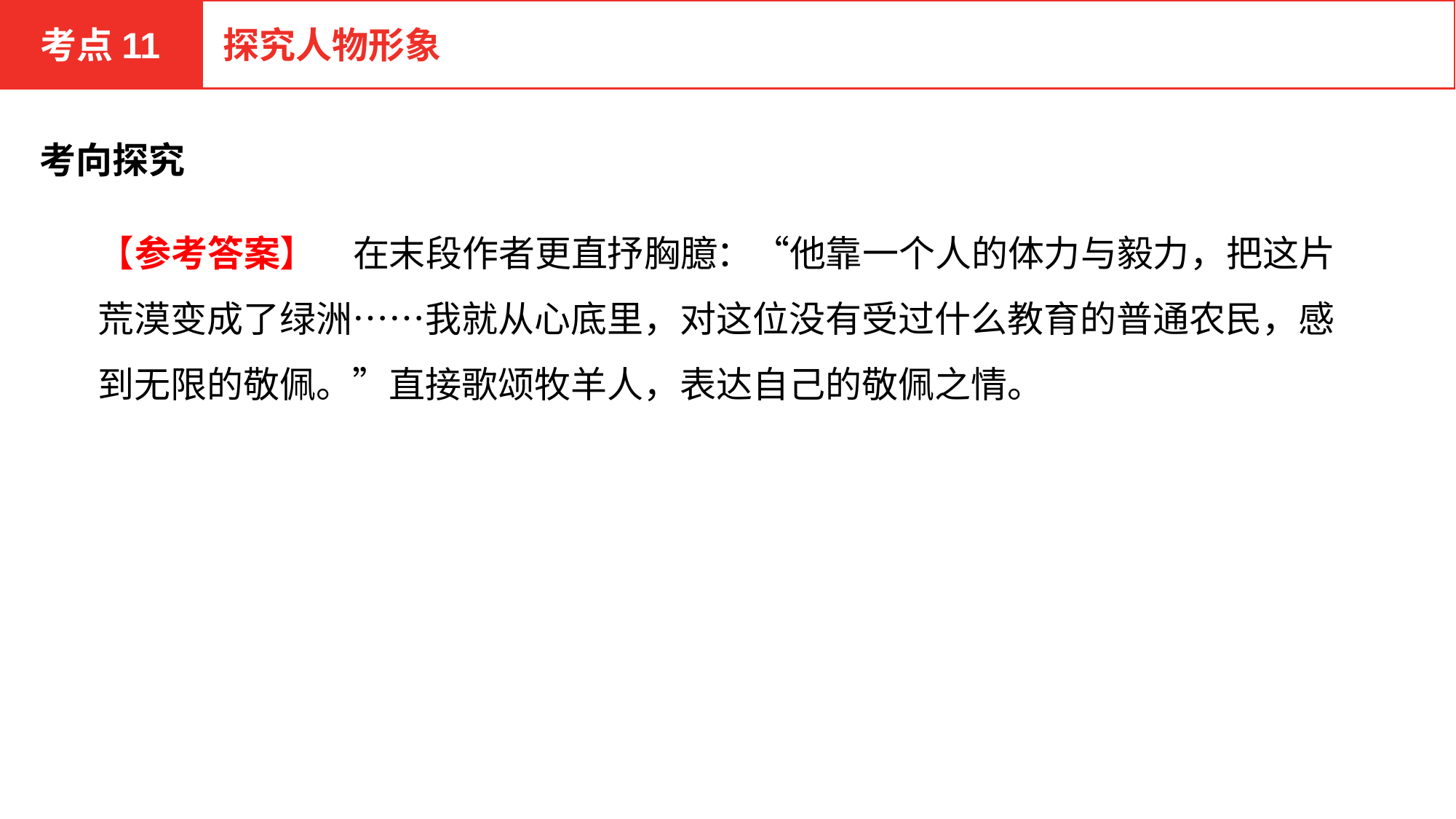

考点11
探究人物形象
考向探究

【参考答案】　在末段作者更直抒胸臆：“他靠一个人的体力与毅力，把这片荒漠变成了绿洲……我就从心底里，对这位没有受过什么教育的普通农民，感到无限的敬佩。”直接歌颂牧羊人，表达自己的敬佩之情。